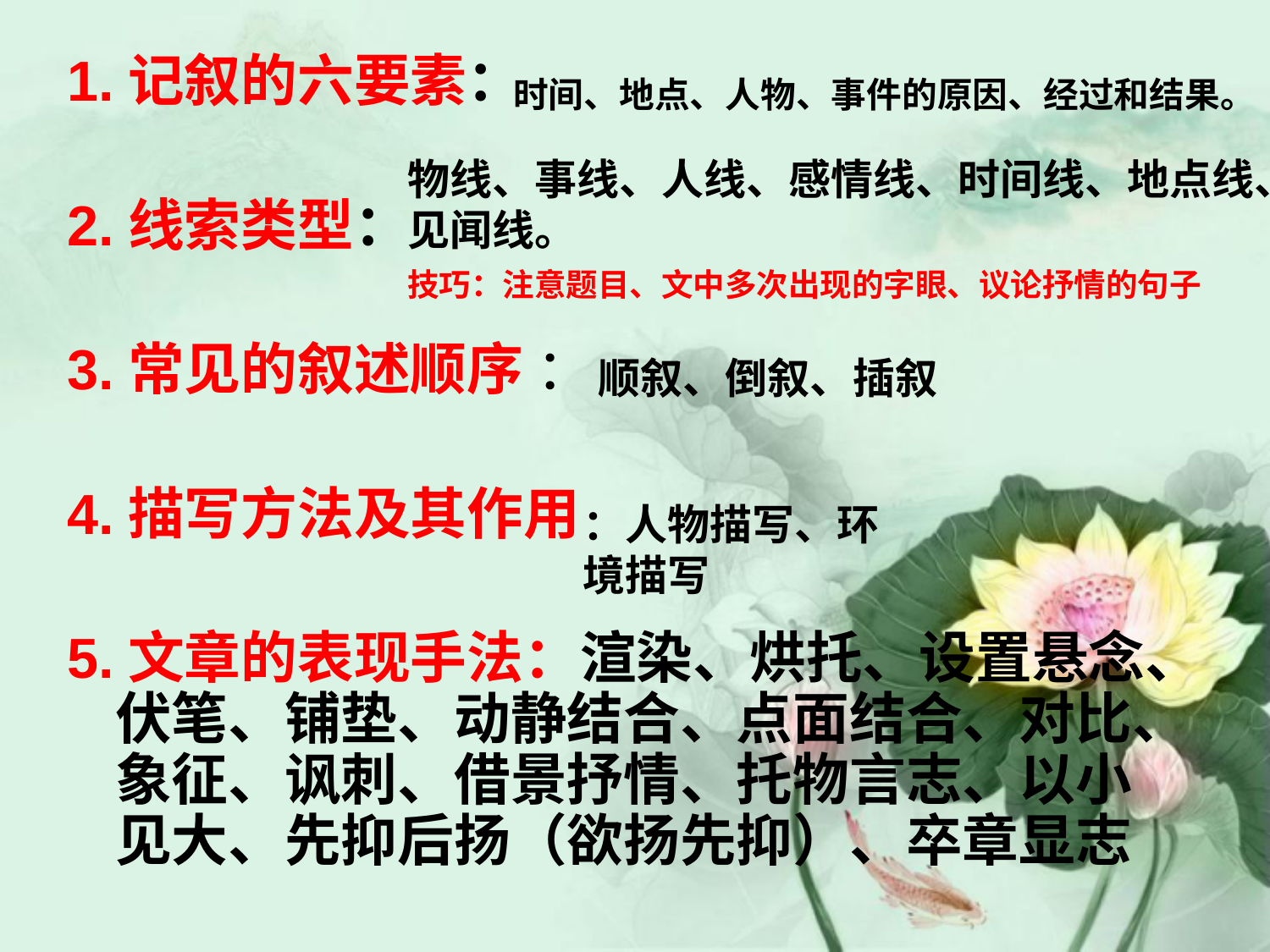

1.记叙的六要素：

2.线索类型：

3.常见的叙述顺序 ：

4.描写方法及其作用

5.文章的表现手法：渲染、烘托、设置悬念、伏笔、铺垫、动静结合、点面结合、对比、象征、讽刺、借景抒情、托物言志、以小见大、先抑后扬（欲扬先抑）、卒章显志

时间、地点、人物、事件的原因、经过和结果。

物线、事线、人线、感情线、时间线、地点线、见闻线。
技巧：注意题目、文中多次出现的字眼、议论抒情的句子

顺叙、倒叙、插叙
：人物描写、环境描写